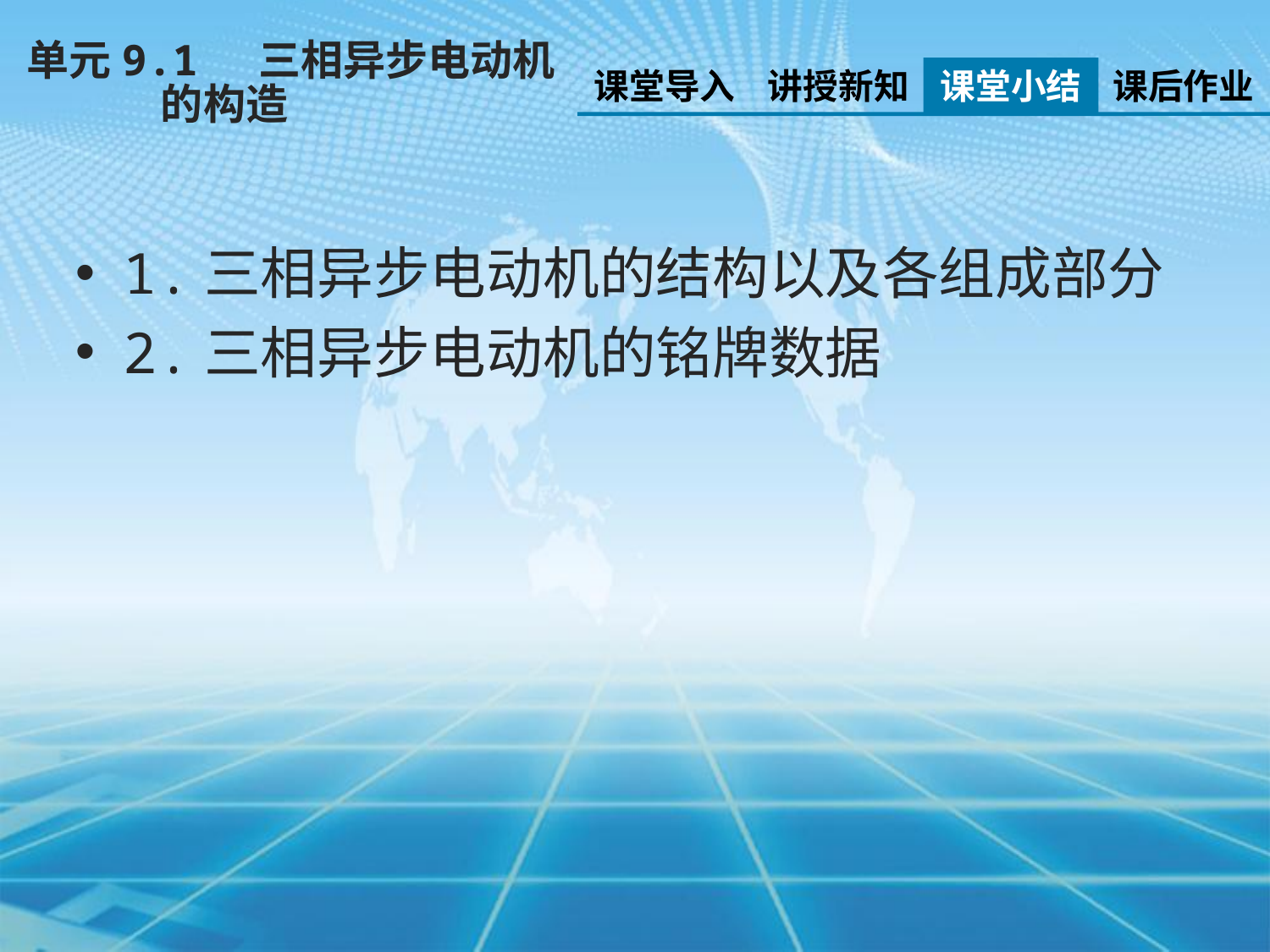

单元9.1  三相异步电动机
             的构造
课堂导入
讲授新知
课堂小结
课后作业
1.三相异步电动机的结构以及各组成部分
2.三相异步电动机的铭牌数据